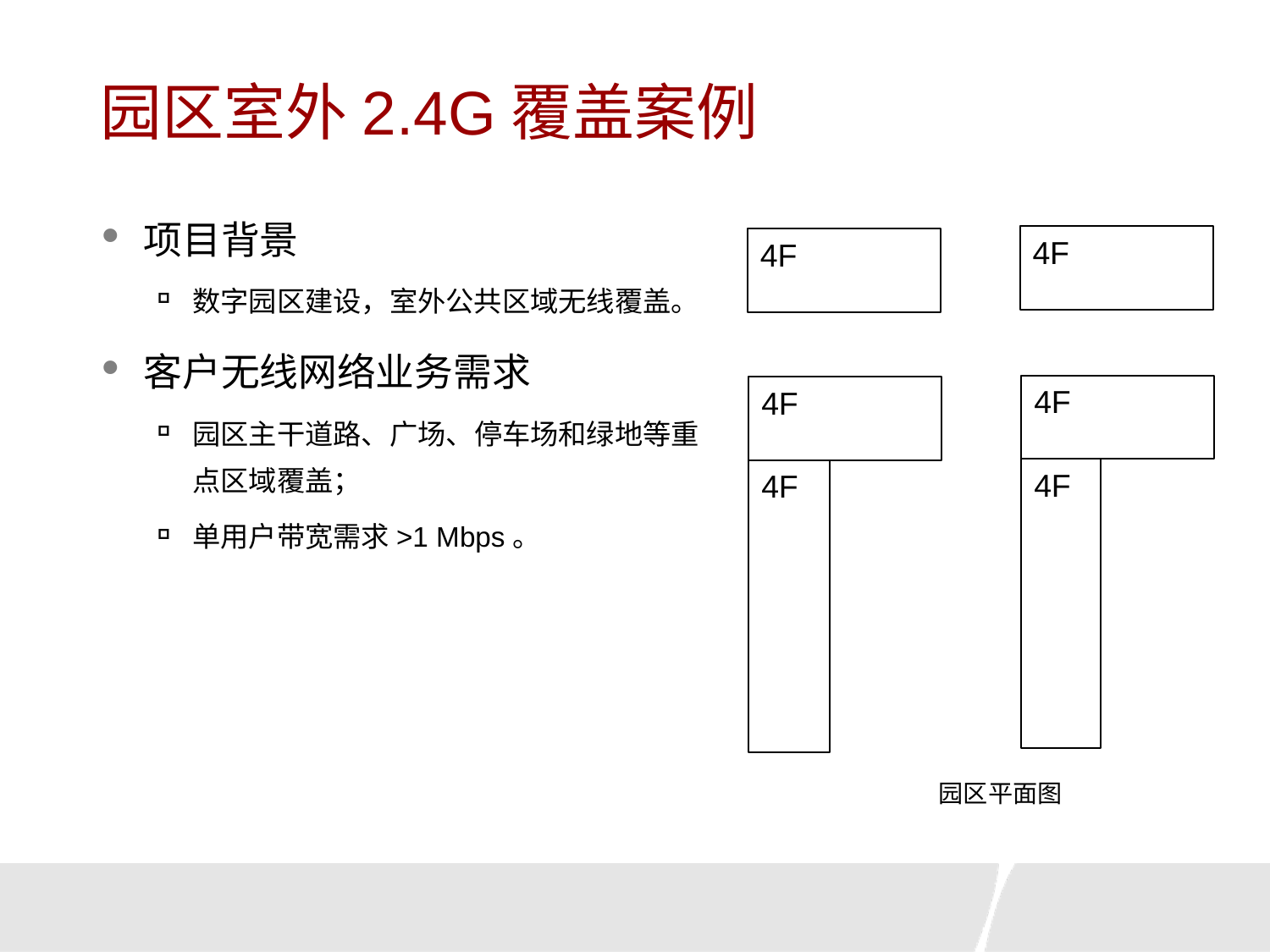

# 园区室外2.4G覆盖案例
项目背景
数字园区建设，室外公共区域无线覆盖。
客户无线网络业务需求
园区主干道路、广场、停车场和绿地等重点区域覆盖；
单用户带宽需求>1 Mbps。
4F
4F
4F
4F
4F
4F
园区平面图